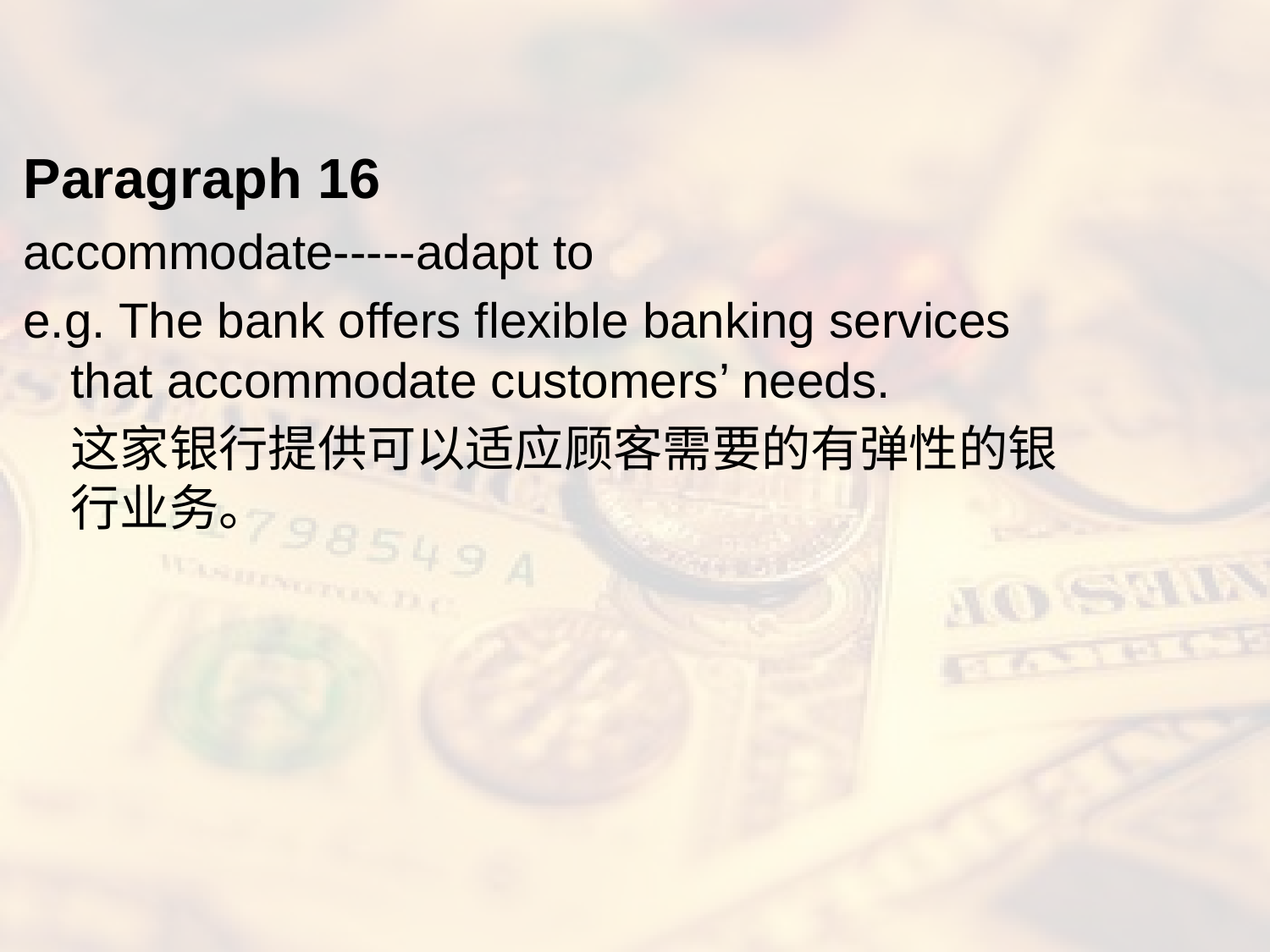

#
Paragraph 16
accommodate-----adapt to
e.g. The bank offers flexible banking services that accommodate customers’ needs.
	这家银行提供可以适应顾客需要的有弹性的银行业务。